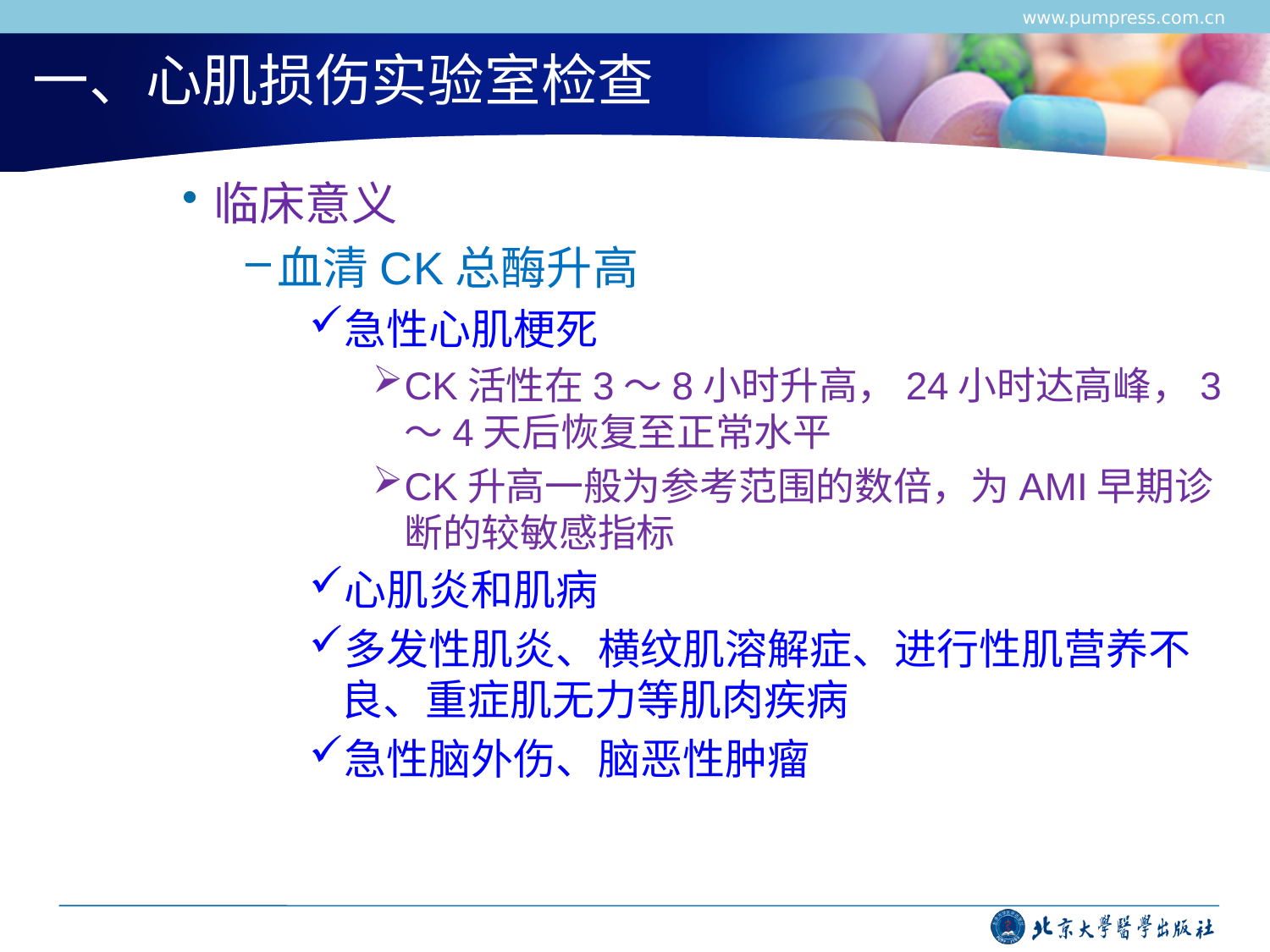

www.pumpress.com.cn
# 一、心肌损伤实验室检查
临床意义
血清CK总酶升高
急性心肌梗死
CK活性在3～8小时升高，24小时达高峰，3～4天后恢复至正常水平
CK升高一般为参考范围的数倍，为AMI早期诊断的较敏感指标
心肌炎和肌病
多发性肌炎、横纹肌溶解症、进行性肌营养不良、重症肌无力等肌肉疾病
急性脑外伤、脑恶性肿瘤